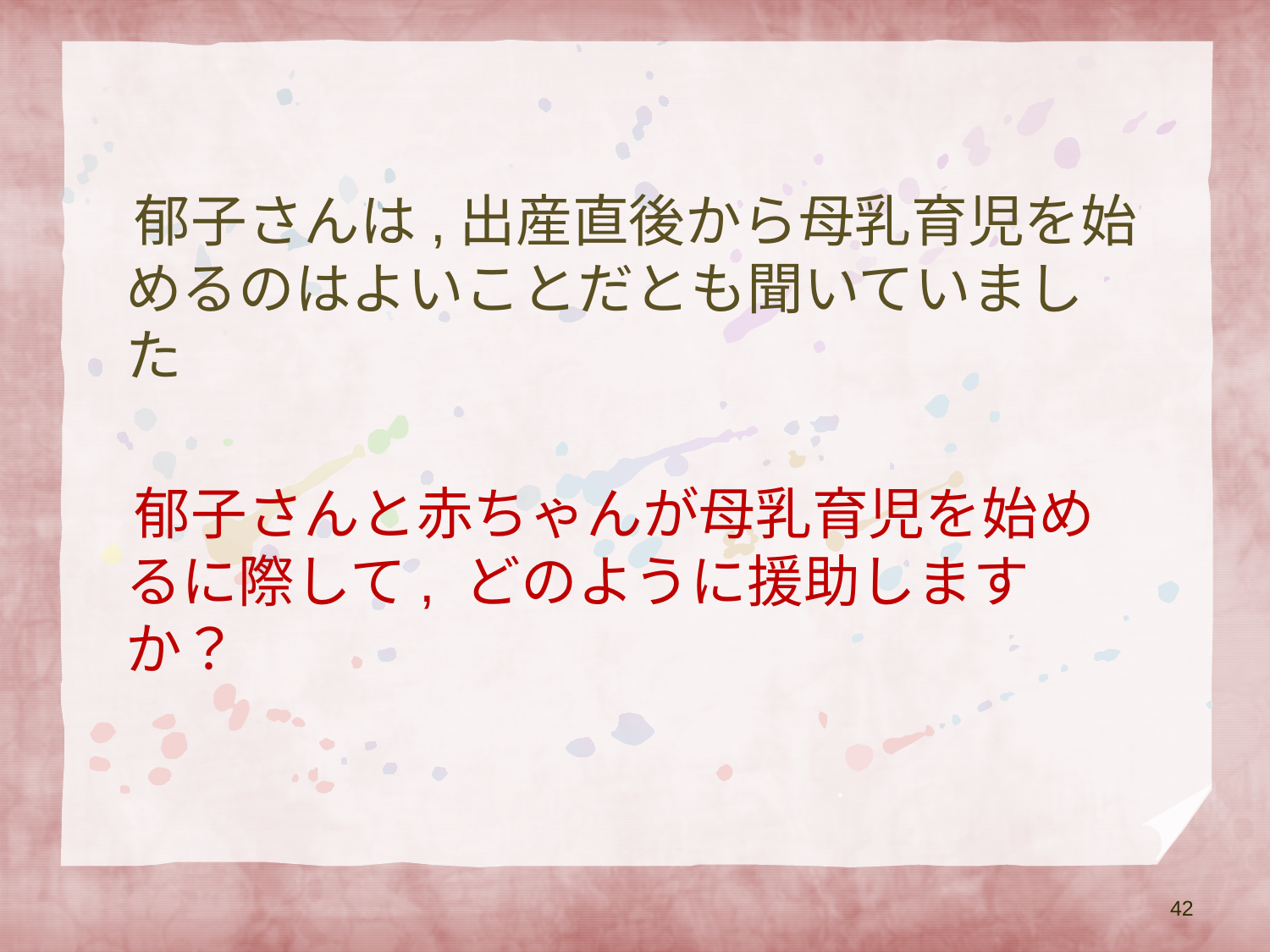

郁子さんは,出産直後から母乳育児を始めるのはよいことだとも聞いていました

　郁子さんと赤ちゃんが母乳育児を始めるに際して, どのように援助しますか？

42